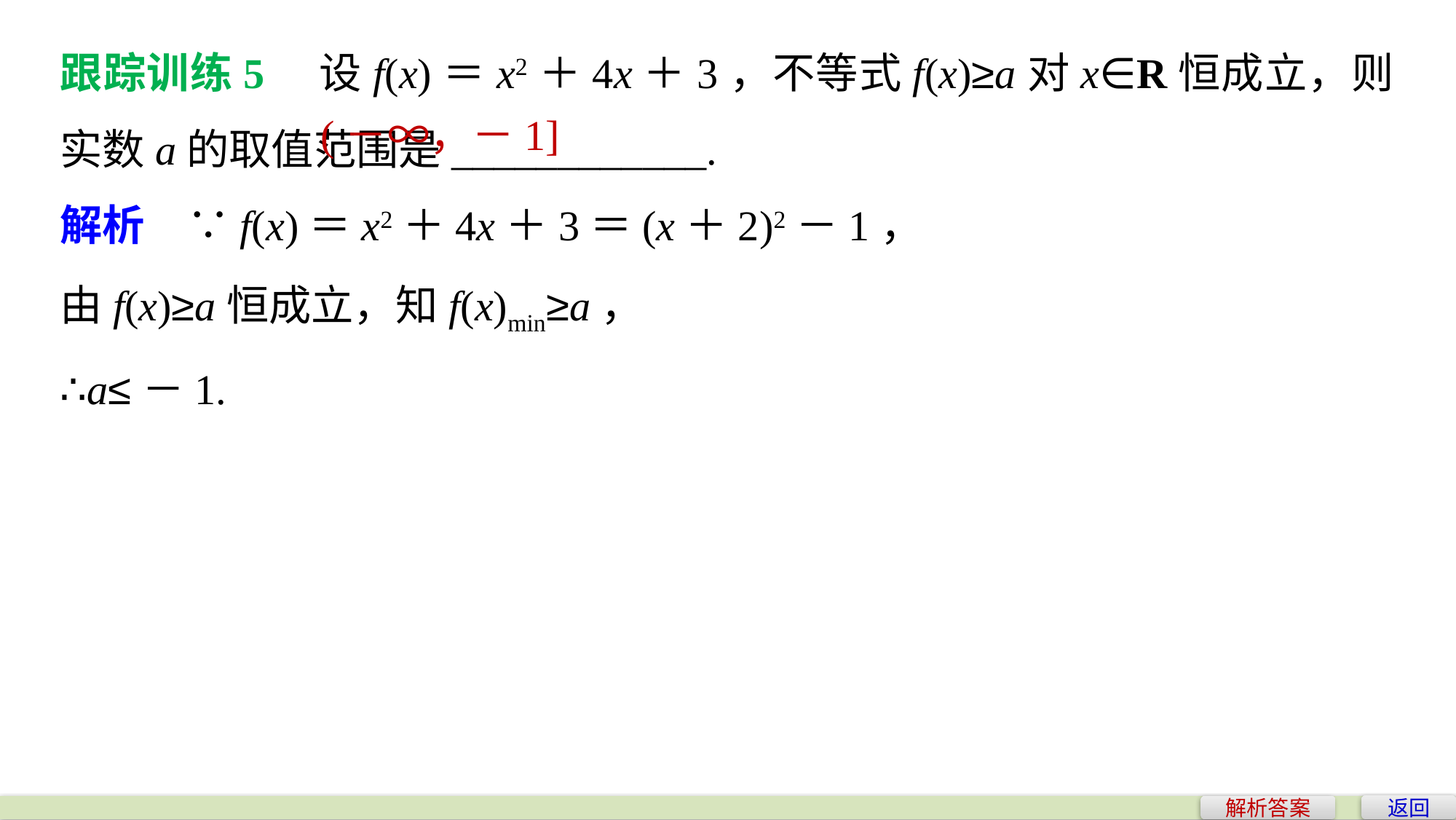

跟踪训练5　设f(x)＝x2＋4x＋3，不等式f(x)≥a对x∈R恒成立，则实数a的取值范围是____________.
解析　∵f(x)＝x2＋4x＋3＝(x＋2)2－1，
由f(x)≥a恒成立，知f(x)min≥a，
∴a≤－1.
(－∞，－1]
返回
解析答案